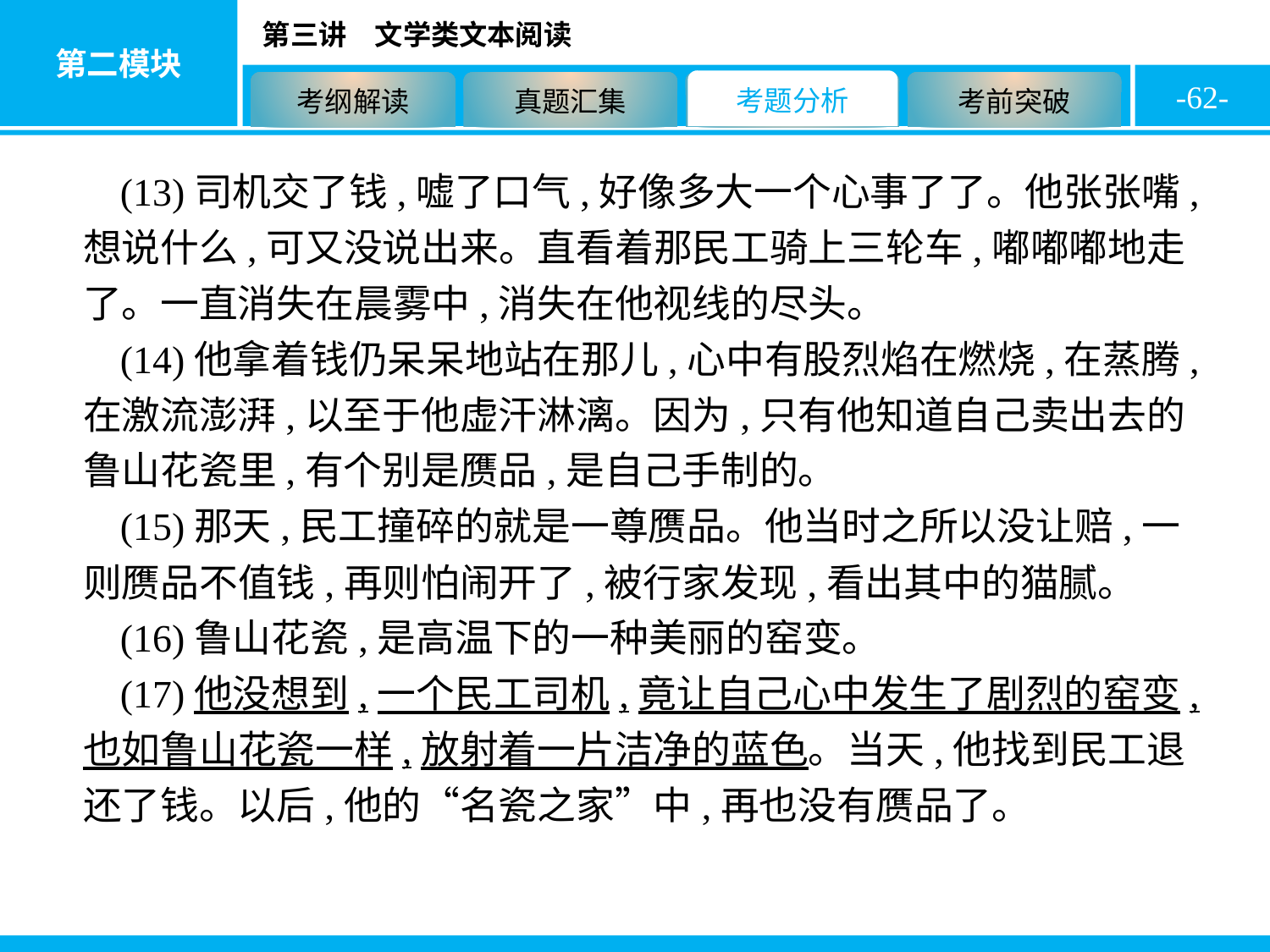

-62-
(13)司机交了钱,嘘了口气,好像多大一个心事了了。他张张嘴,想说什么,可又没说出来。直看着那民工骑上三轮车,嘟嘟嘟地走了。一直消失在晨雾中,消失在他视线的尽头。
(14)他拿着钱仍呆呆地站在那儿,心中有股烈焰在燃烧,在蒸腾,在激流澎湃,以至于他虚汗淋漓。因为,只有他知道自己卖出去的鲁山花瓷里,有个别是赝品,是自己手制的。
(15)那天,民工撞碎的就是一尊赝品。他当时之所以没让赔,一则赝品不值钱,再则怕闹开了,被行家发现,看出其中的猫腻。
(16)鲁山花瓷,是高温下的一种美丽的窑变。
(17)他没想到,一个民工司机,竟让自己心中发生了剧烈的窑变,也如鲁山花瓷一样,放射着一片洁净的蓝色。当天,他找到民工退还了钱。以后,他的“名瓷之家”中,再也没有赝品了。